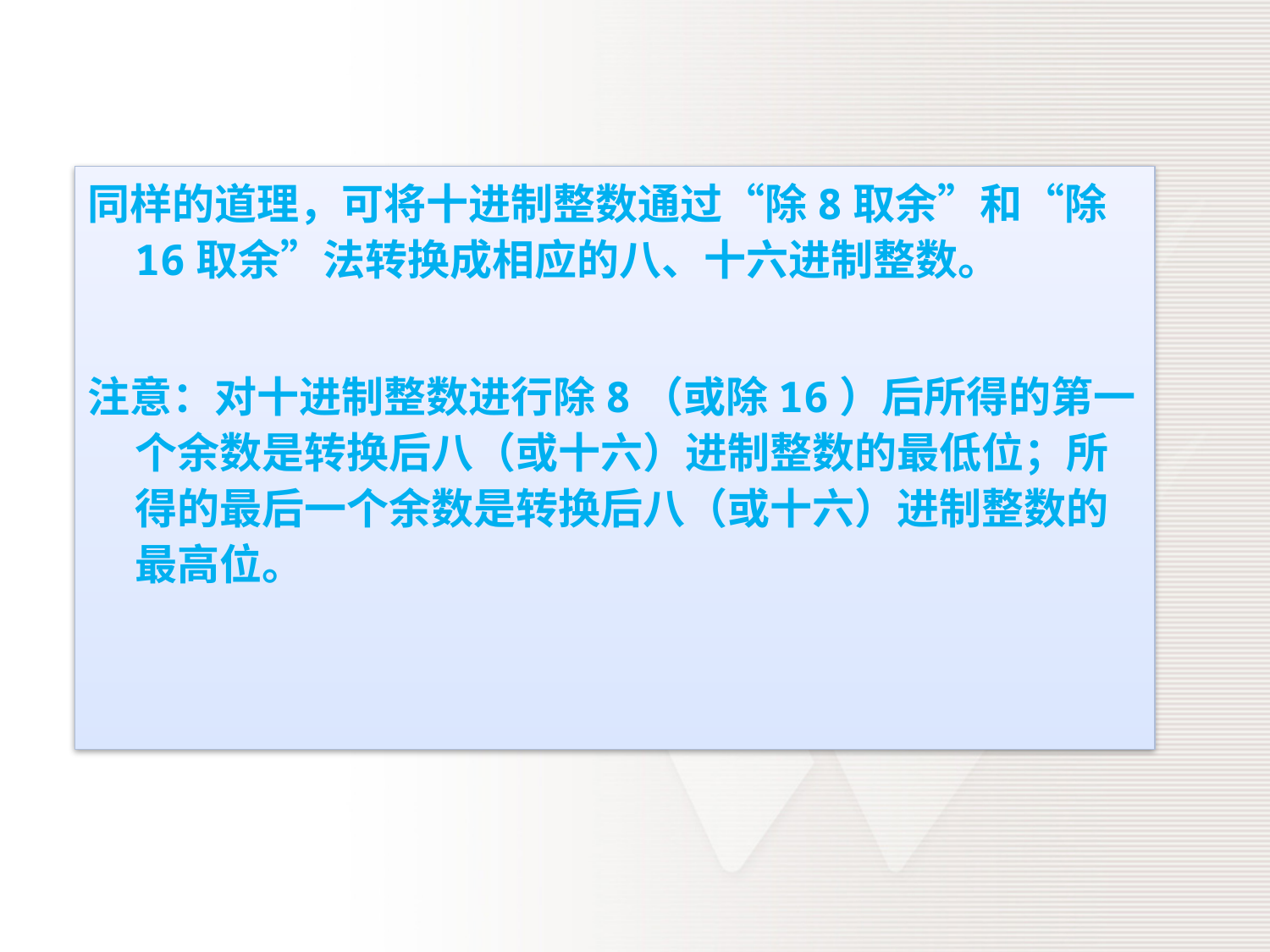

同样的道理，可将十进制整数通过“除8取余”和“除16取余”法转换成相应的八、十六进制整数。

注意：对十进制整数进行除8（或除16）后所得的第一个余数是转换后八（或十六）进制整数的最低位；所得的最后一个余数是转换后八（或十六）进制整数的最高位。